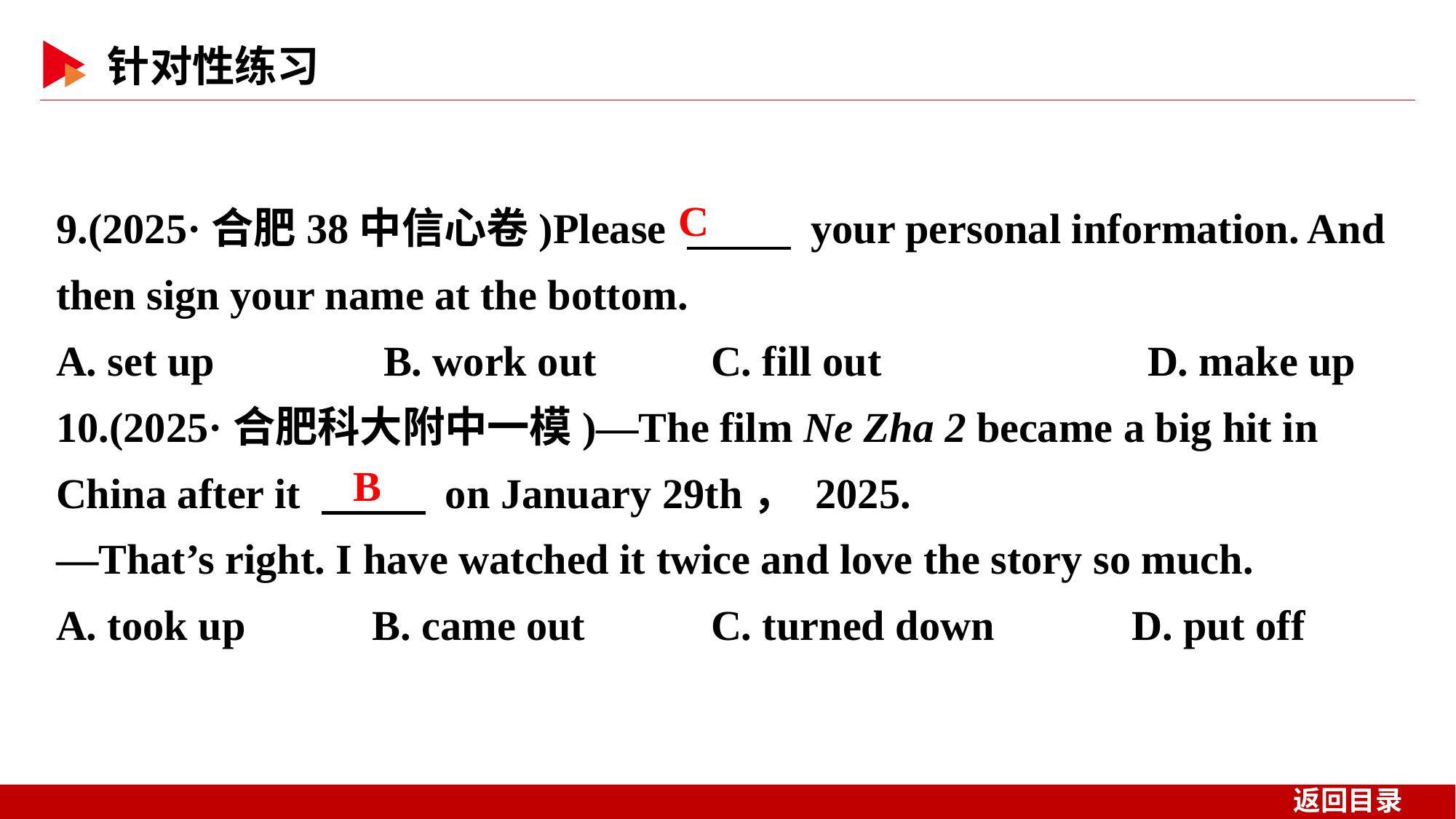

9.(2025·合肥38中信心卷)Please 　  　 your personal information. And then sign your name at the bottom.
A. set up                B. work out		C. fill out                	D. make up
10.(2025·合肥科大附中一模)—The film Ne Zha 2 became a big hit in China after it 　  　 on January 29th， 2025.
—That’s right. I have watched it twice and love the story so much.
A. took up            B. came out		C. turned down             D. put off
C
B